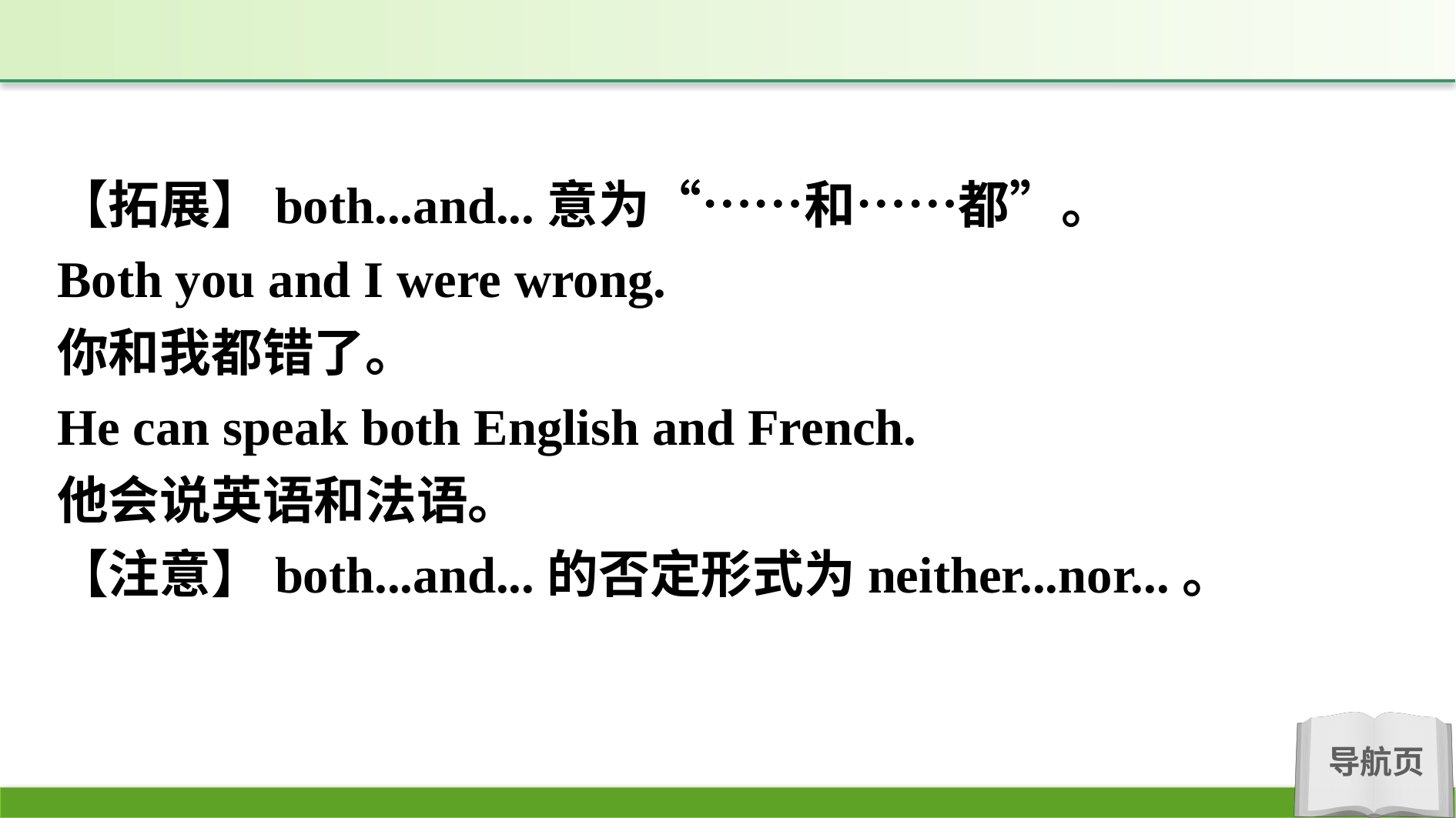

【拓展】both...and...意为“……和……都”。
Both you and I were wrong.
你和我都错了。
He can speak both English and French.
他会说英语和法语。
【注意】both...and...的否定形式为neither...nor...。